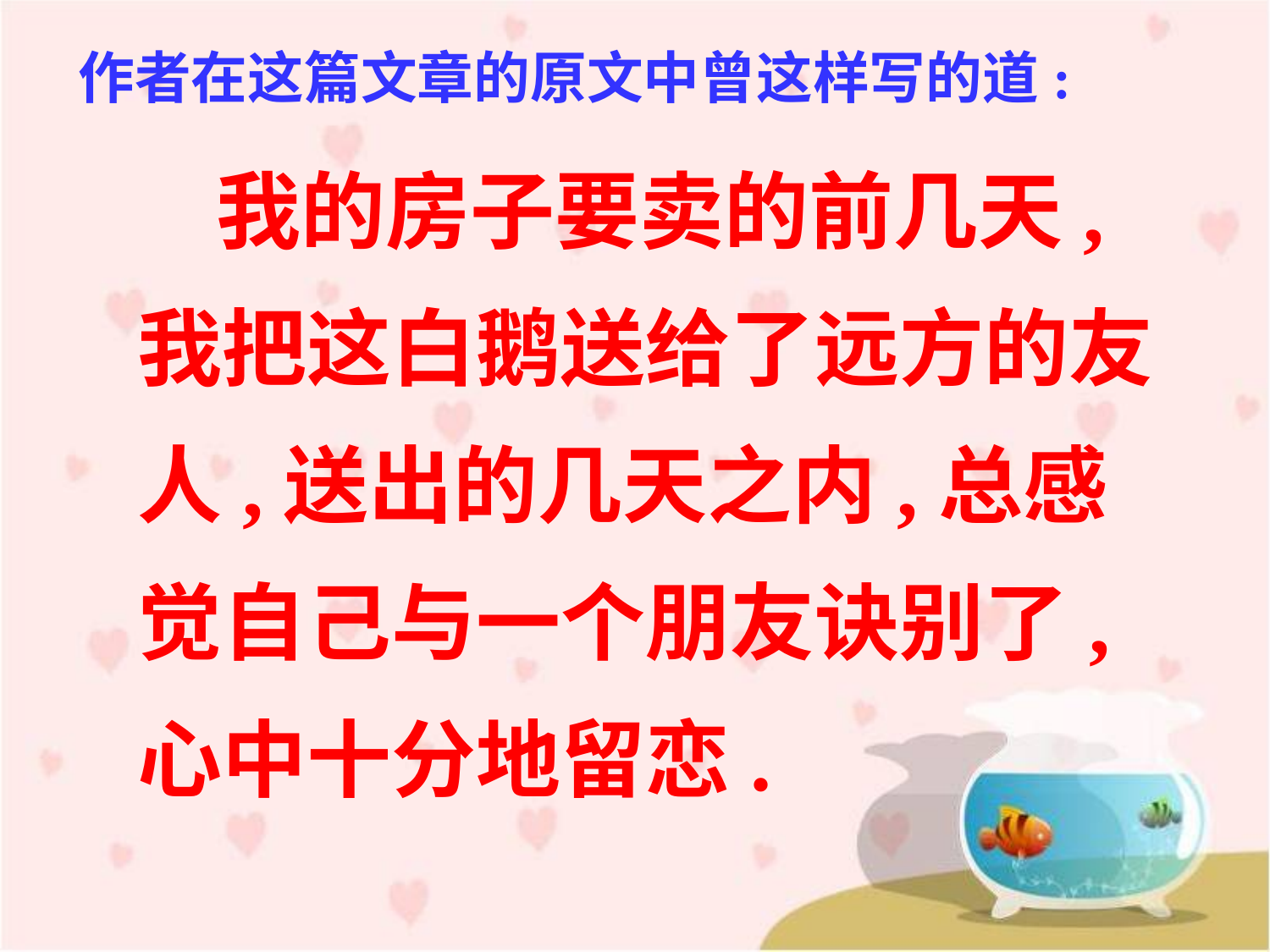

作者在这篇文章的原文中曾这样写的道:
      我的房子要卖的前几天,我把这白鹅送给了远方的友人,送出的几天之内,总感觉自己与一个朋友诀别了,心中十分地留恋.